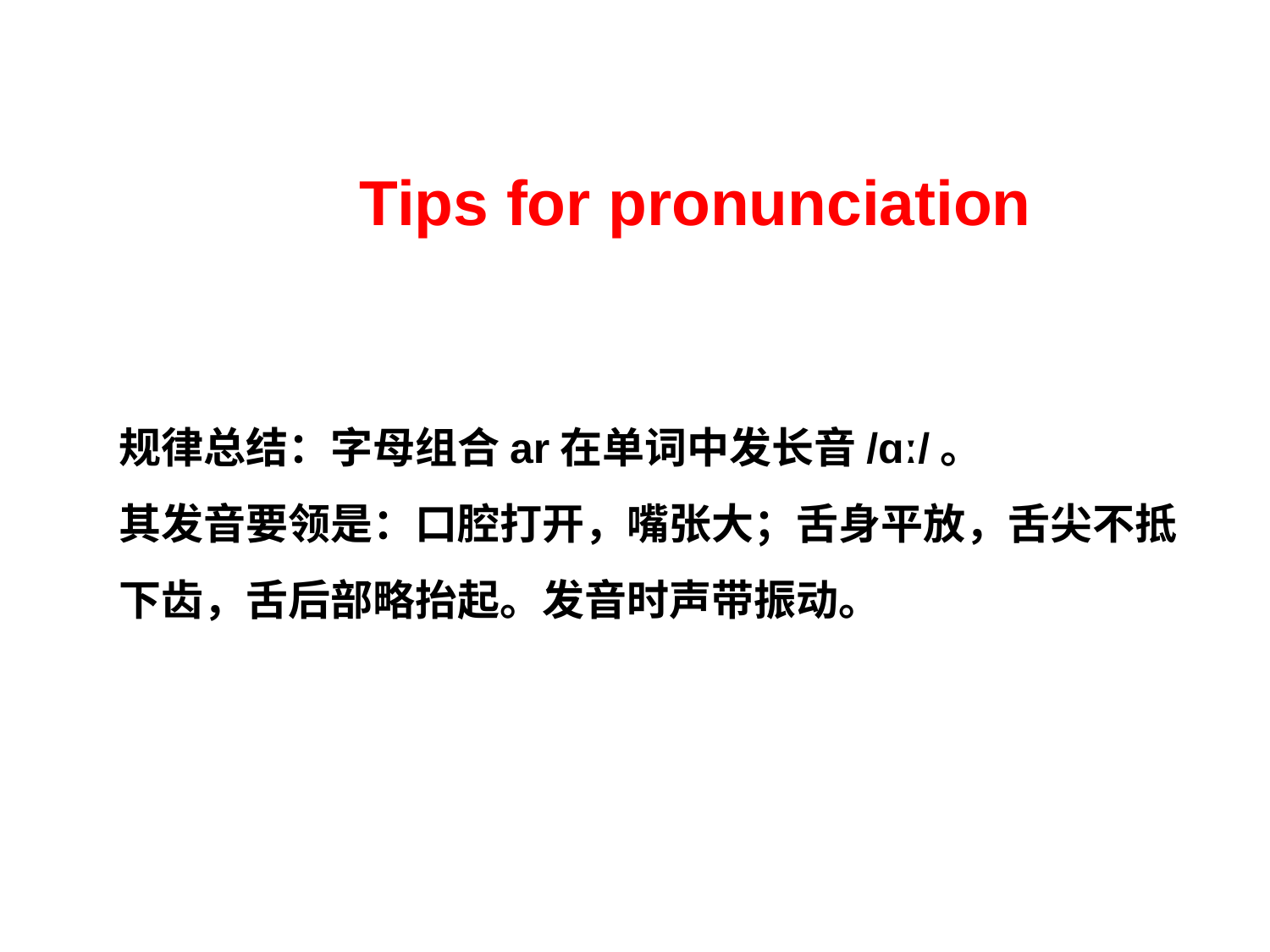

Tips for pronunciation
规律总结：字母组合ar在单词中发长音/ɑː/。
其发音要领是：口腔打开，嘴张大；舌身平放，舌尖不抵
下齿，舌后部略抬起。发音时声带振动。